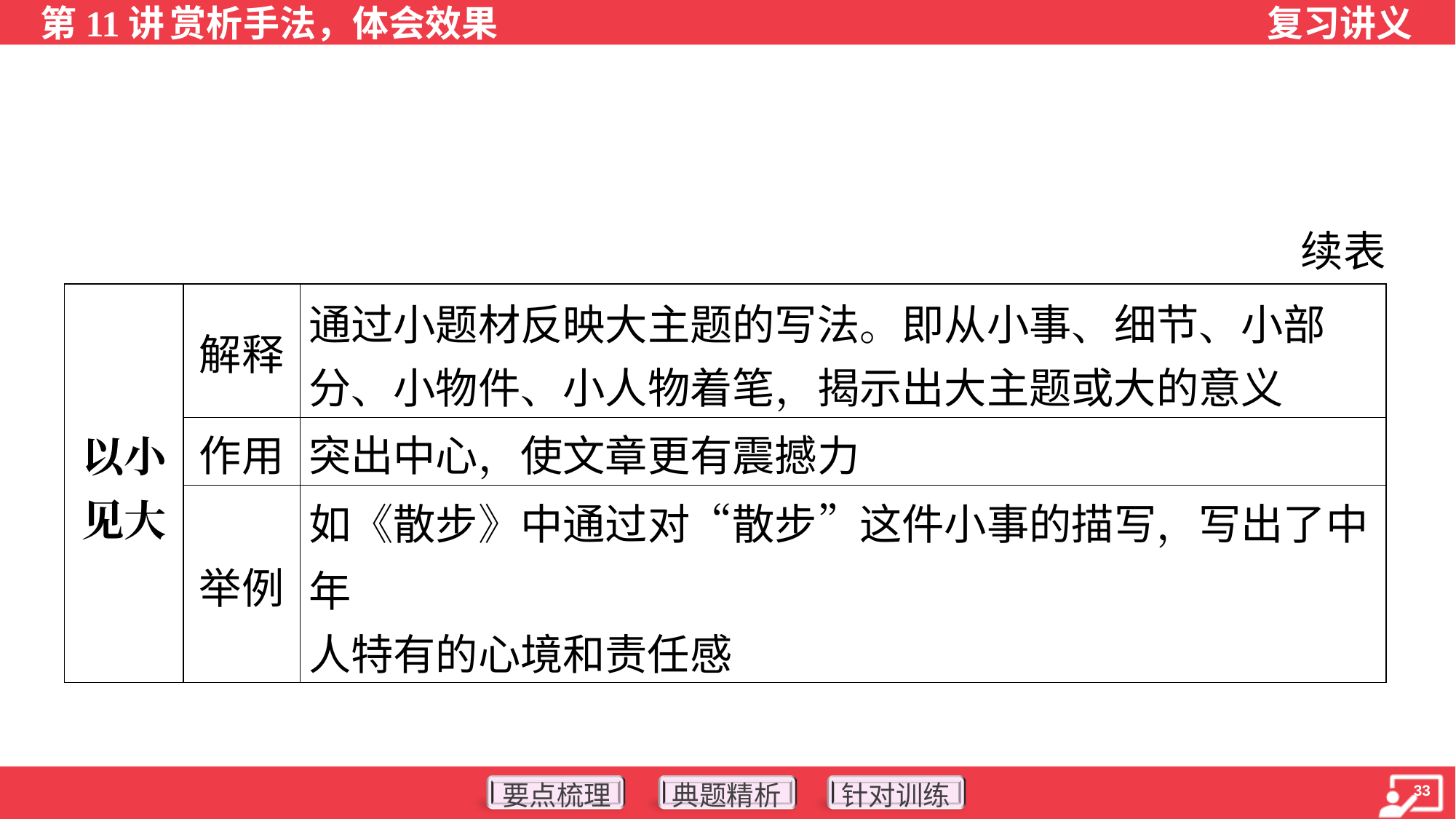

续表
| 以小 见大 | 解释 | 通过小题材反映大主题的写法。即从小事、细节、小部 分、小物件、小人物着笔，揭示出大主题或大的意义 |
| --- | --- | --- |
|  | 作用 | 突出中心，使文章更有震撼力 |
|  | 举例 | 如《散步》中通过对“散步”这件小事的描写，写出了中年 人特有的心境和责任感 |